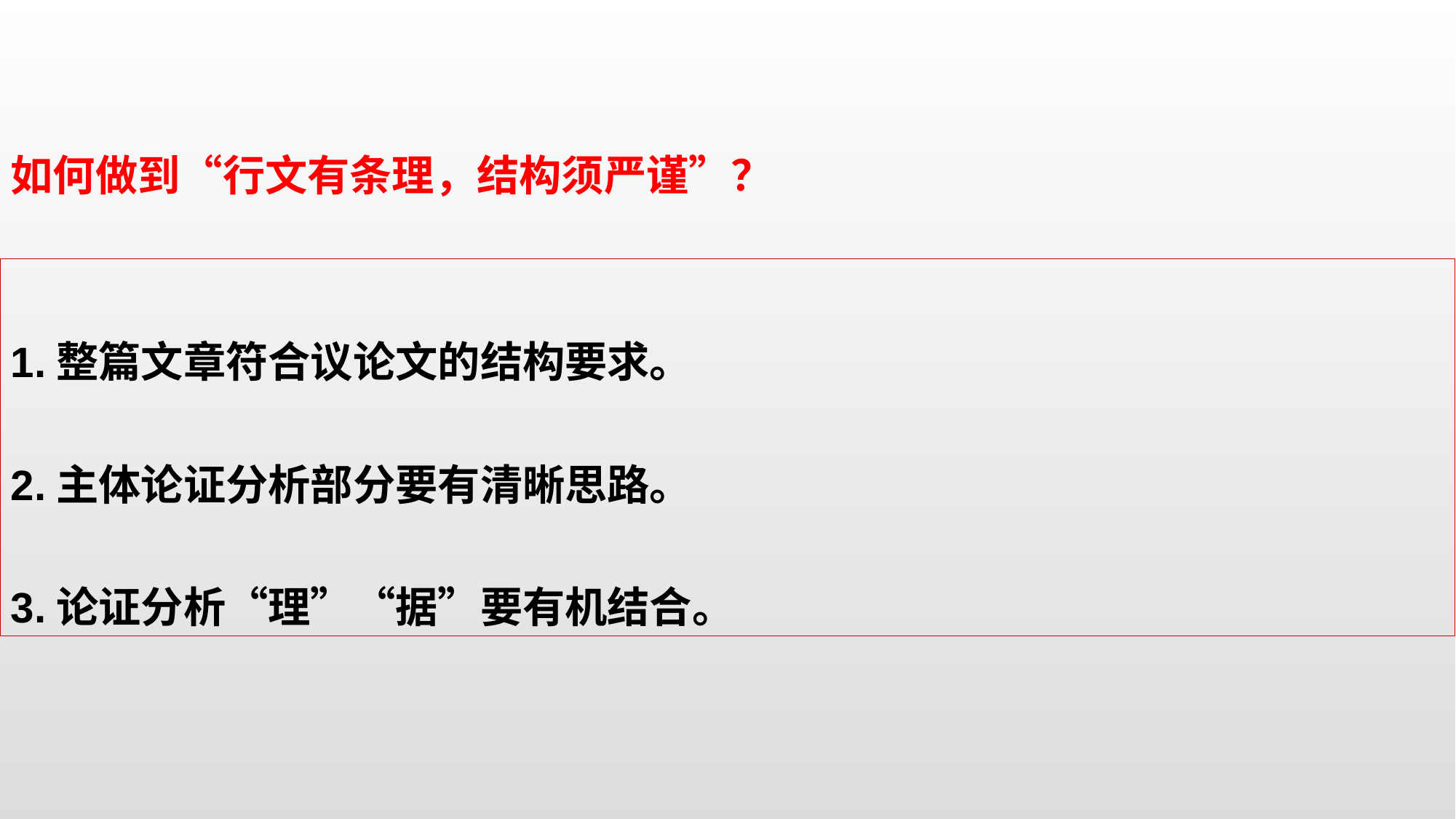

如何做到“行文有条理，结构须严谨”？
1.整篇文章符合议论文的结构要求。
2.主体论证分析部分要有清晰思路。
3.论证分析“理”“据”要有机结合。